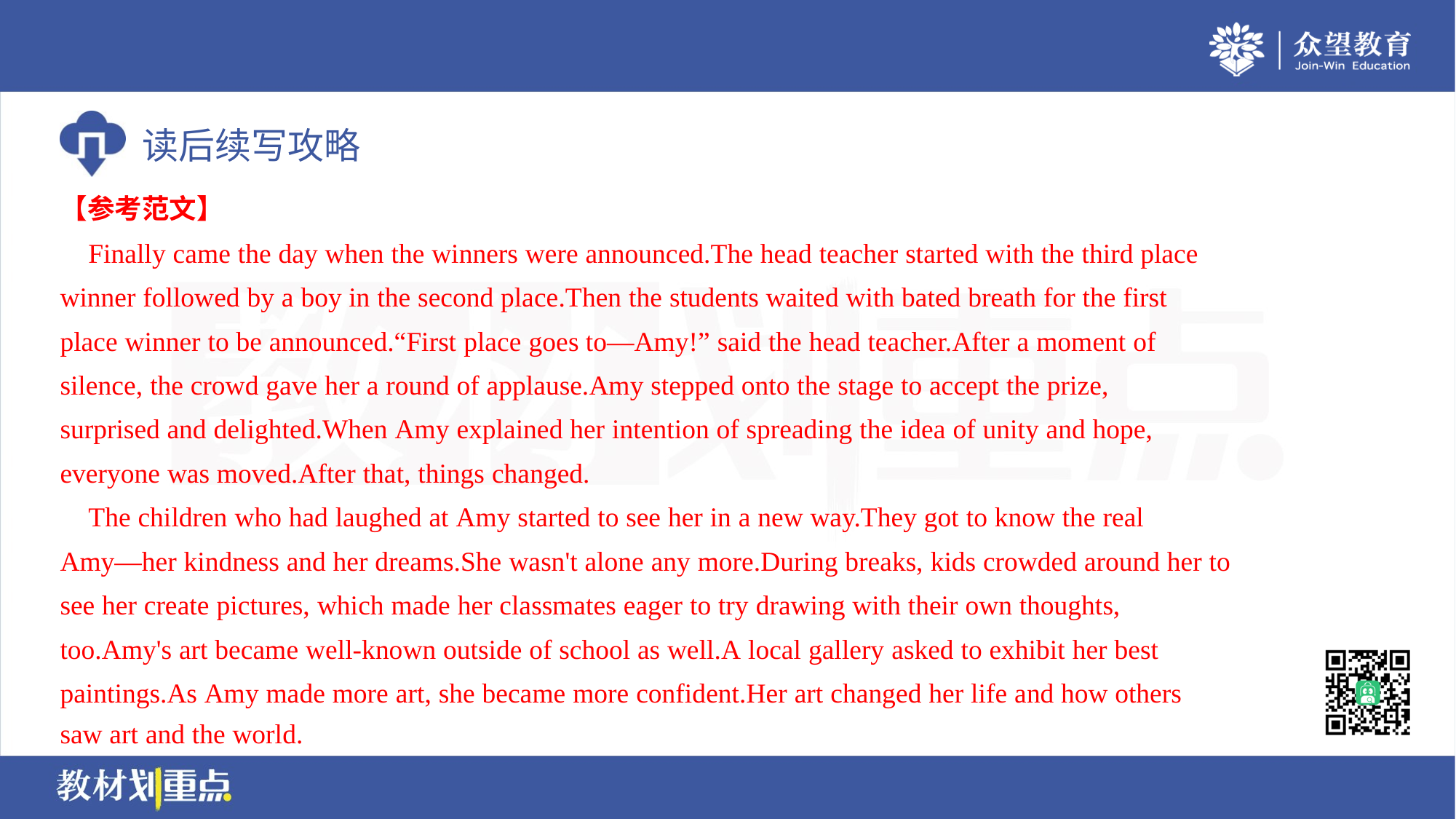

【参考范文】
    Finally came the day when the winners were announced.The head teacher started with the third place
winner followed by a boy in the second place.Then the students waited with bated breath for the first
place winner to be announced.“First place goes to—Amy!” said the head teacher.After a moment of
silence, the crowd gave her a round of applause.Amy stepped onto the stage to accept the prize,
surprised and delighted.When Amy explained her intention of spreading the idea of unity and hope,
everyone was moved.After that, things changed.
    The children who had laughed at Amy started to see her in a new way.They got to know the real
Amy—her kindness and her dreams.She wasn't alone any more.During breaks, kids crowded around her to
see her create pictures, which made her classmates eager to try drawing with their own thoughts,
too.Amy's art became well-known outside of school as well.A local gallery asked to exhibit her best
paintings.As Amy made more art, she became more confident.Her art changed her life and how others
saw art and the world.